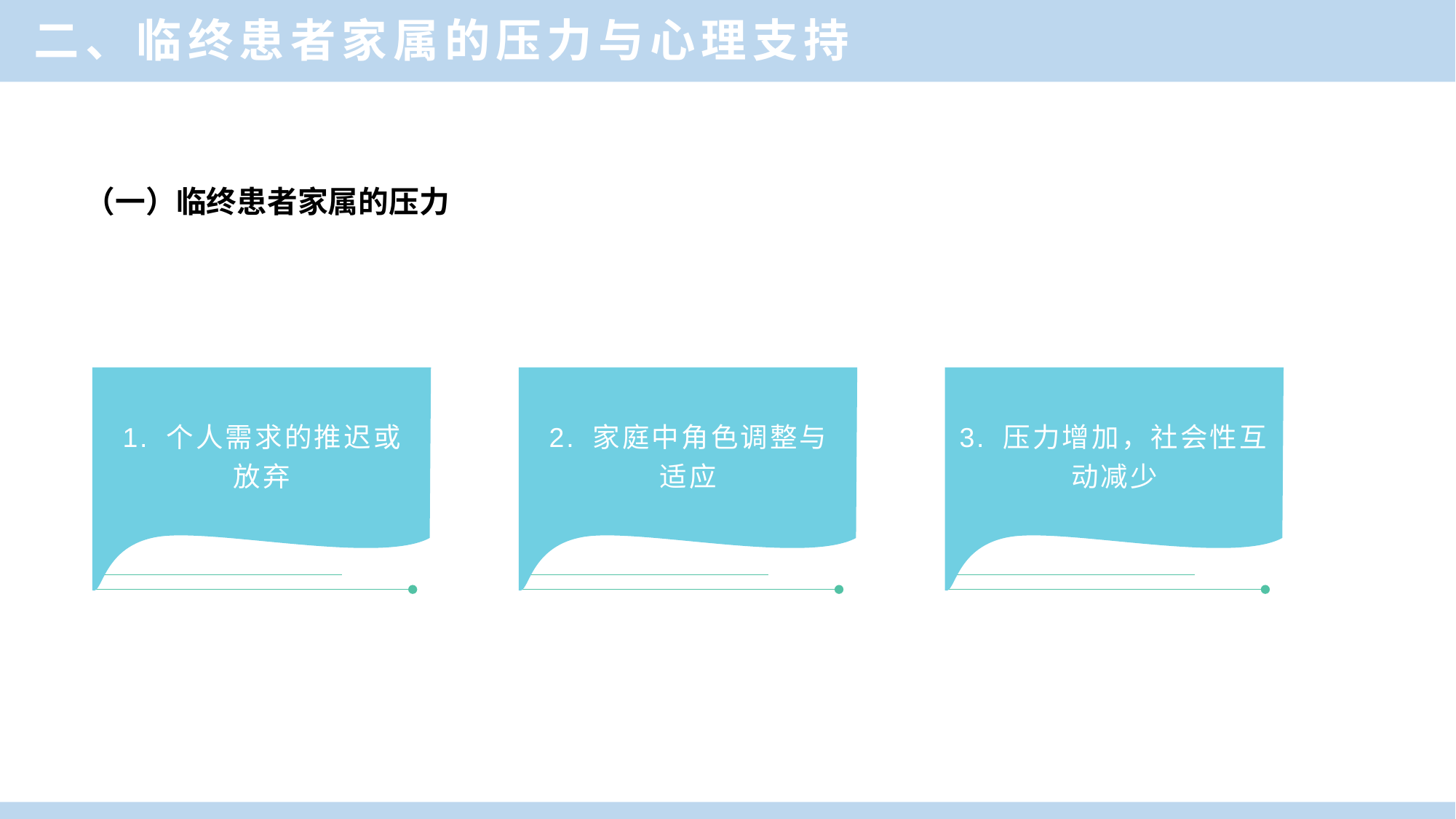

二、临终患者家属的压力与心理支持
单击此处添加标题
（一）临终患者家属的压力

1. 个人需求的推迟或
放弃
2. 家庭中角色调整与
适应
3. 压力增加，社会性互动减少
A
B
C